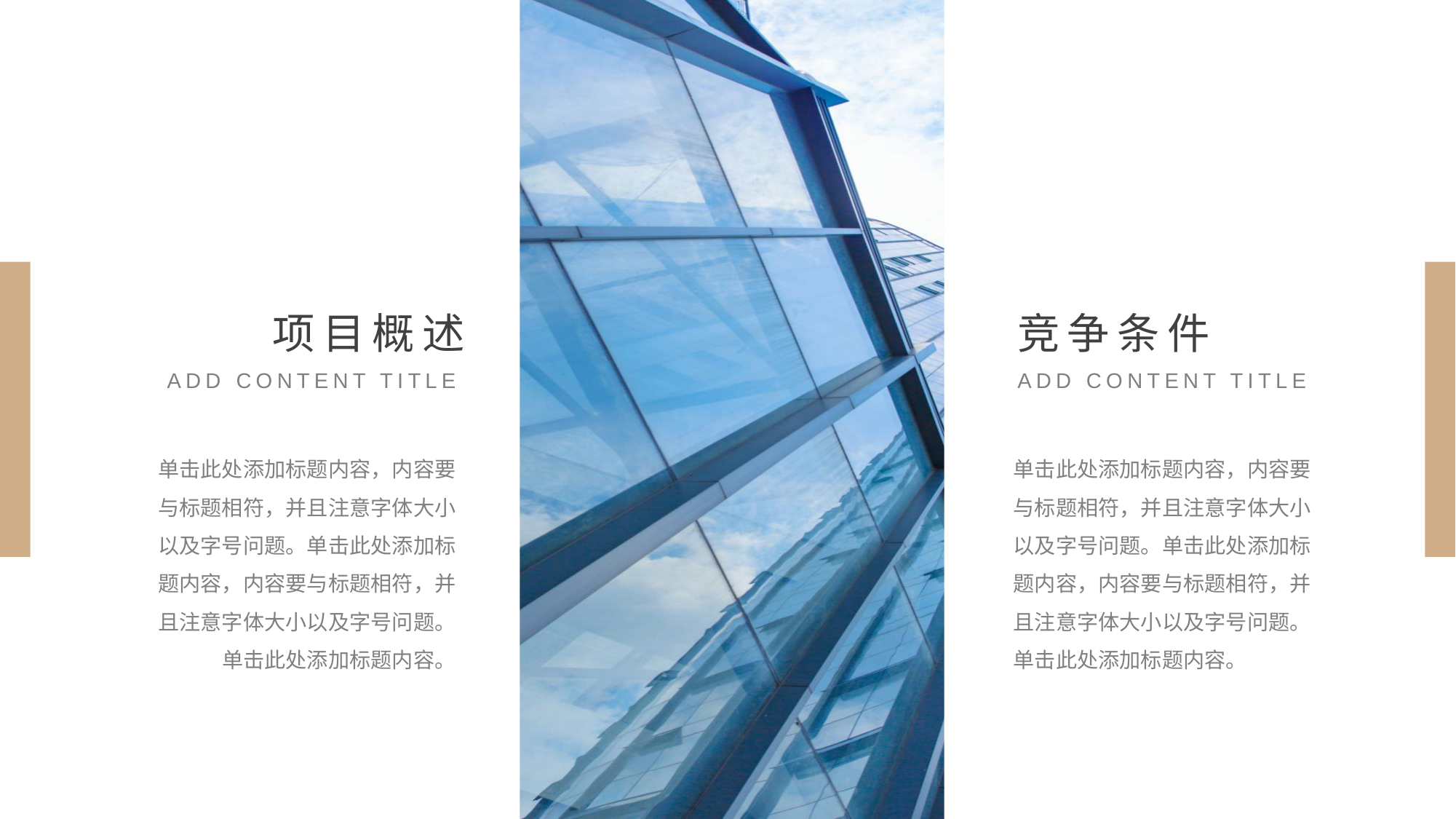

1
2

项目概述
竞争条件
ADD CONTENT TITLE
ADD CONTENT TITLE
单击此处添加标题内容，内容要与标题相符，并且注意字体大小以及字号问题。单击此处添加标题内容，内容要与标题相符，并且注意字体大小以及字号问题。单击此处添加标题内容。
单击此处添加标题内容，内容要与标题相符，并且注意字体大小以及字号问题。单击此处添加标题内容，内容要与标题相符，并且注意字体大小以及字号问题。单击此处添加标题内容。